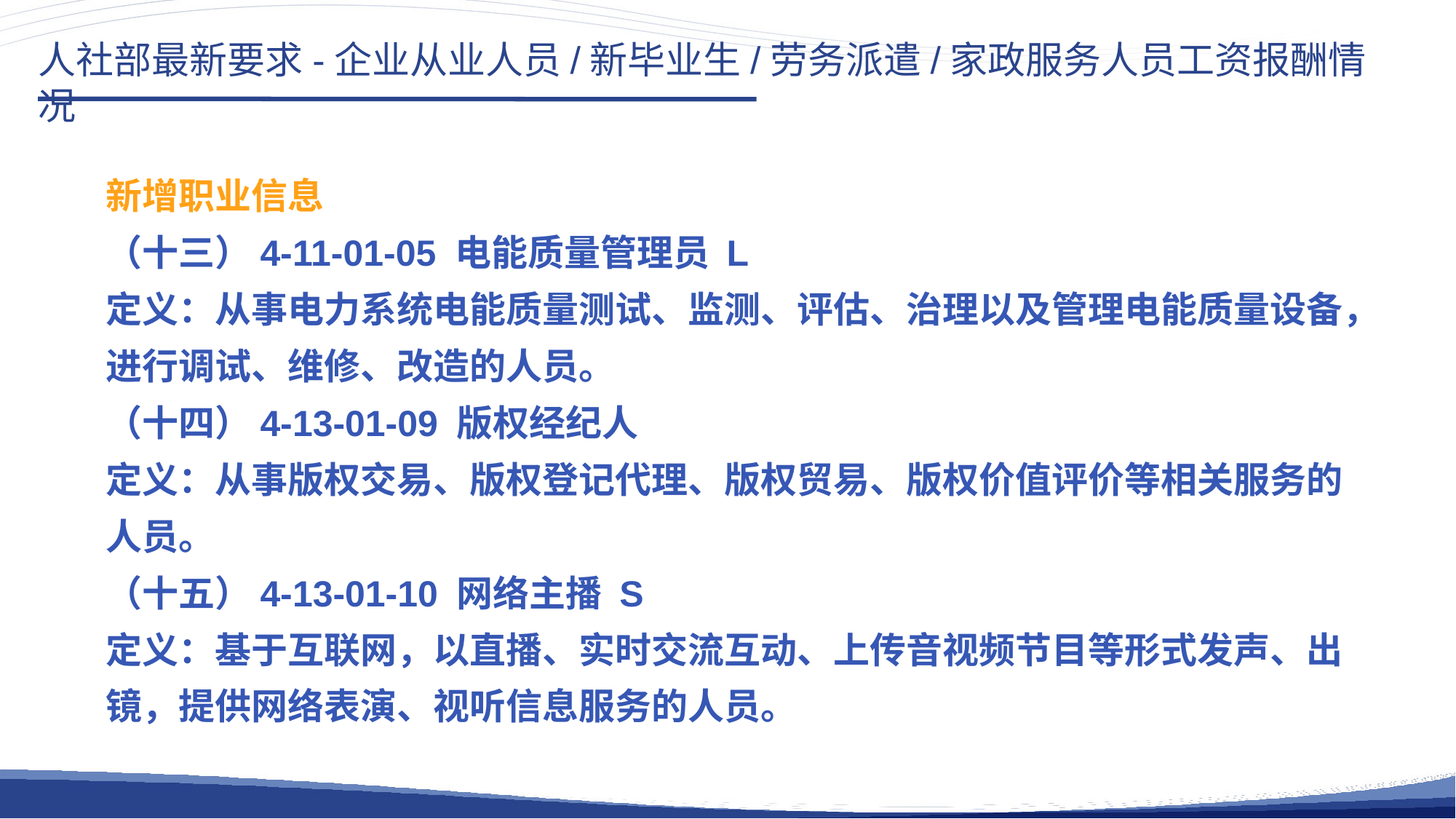

人社部最新要求-企业从业人员/新毕业生/劳务派遣/家政服务人员工资报酬情况
新增职业信息
（十三）4-11-01-05 电能质量管理员 L
定义：从事电力系统电能质量测试、监测、评估、治理以及管理电能质量设备，进行调试、维修、改造的人员。
（十四）4-13-01-09 版权经纪人
定义：从事版权交易、版权登记代理、版权贸易、版权价值评价等相关服务的人员。
（十五）4-13-01-10 网络主播 S
定义：基于互联网，以直播、实时交流互动、上传音视频节目等形式发声、出镜，提供网络表演、视听信息服务的人员。